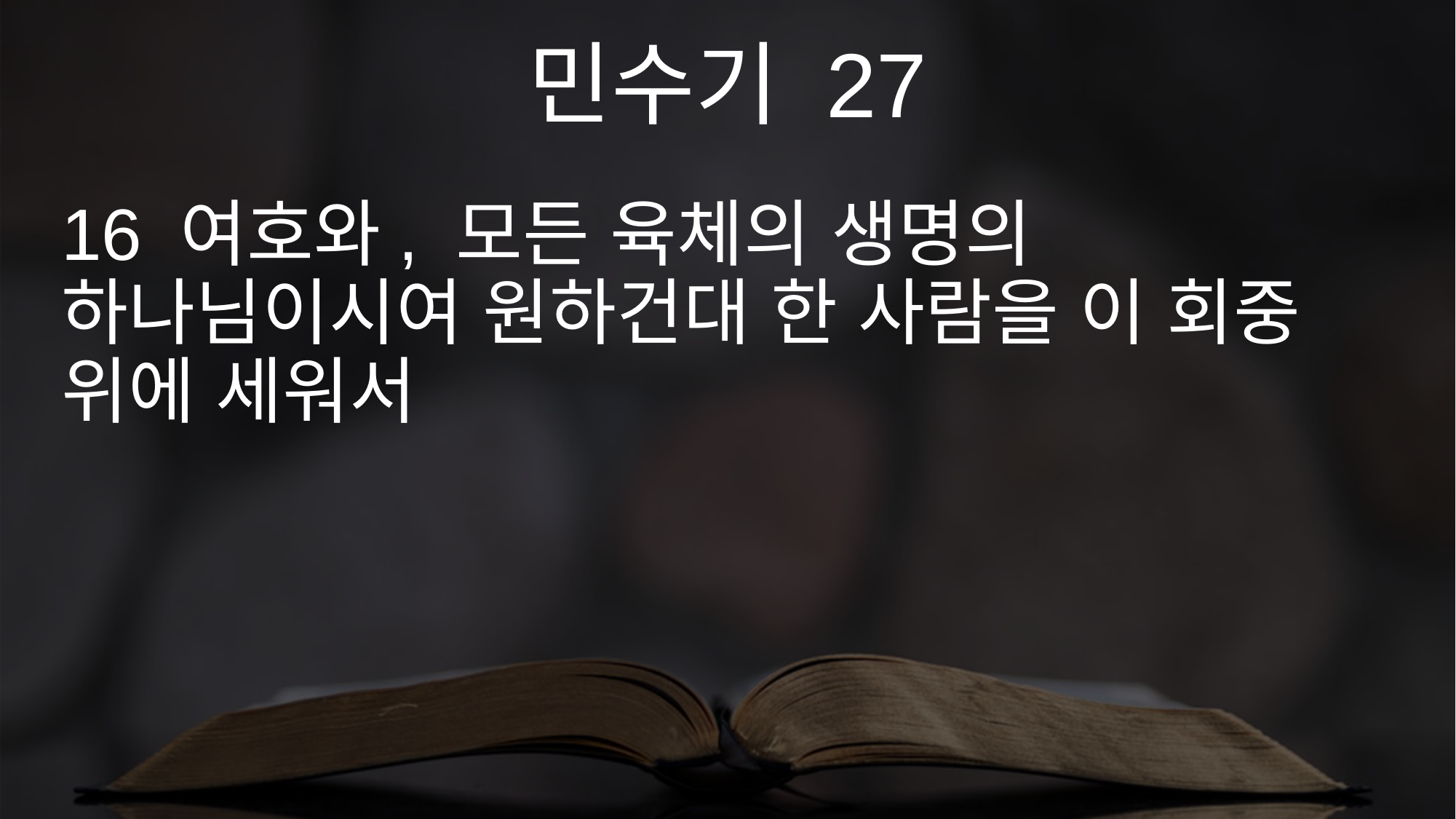

민수기 27
16 여호와, 모든 육체의 생명의 하나님이시여 원하건대 한 사람을 이 회중 위에 세워서